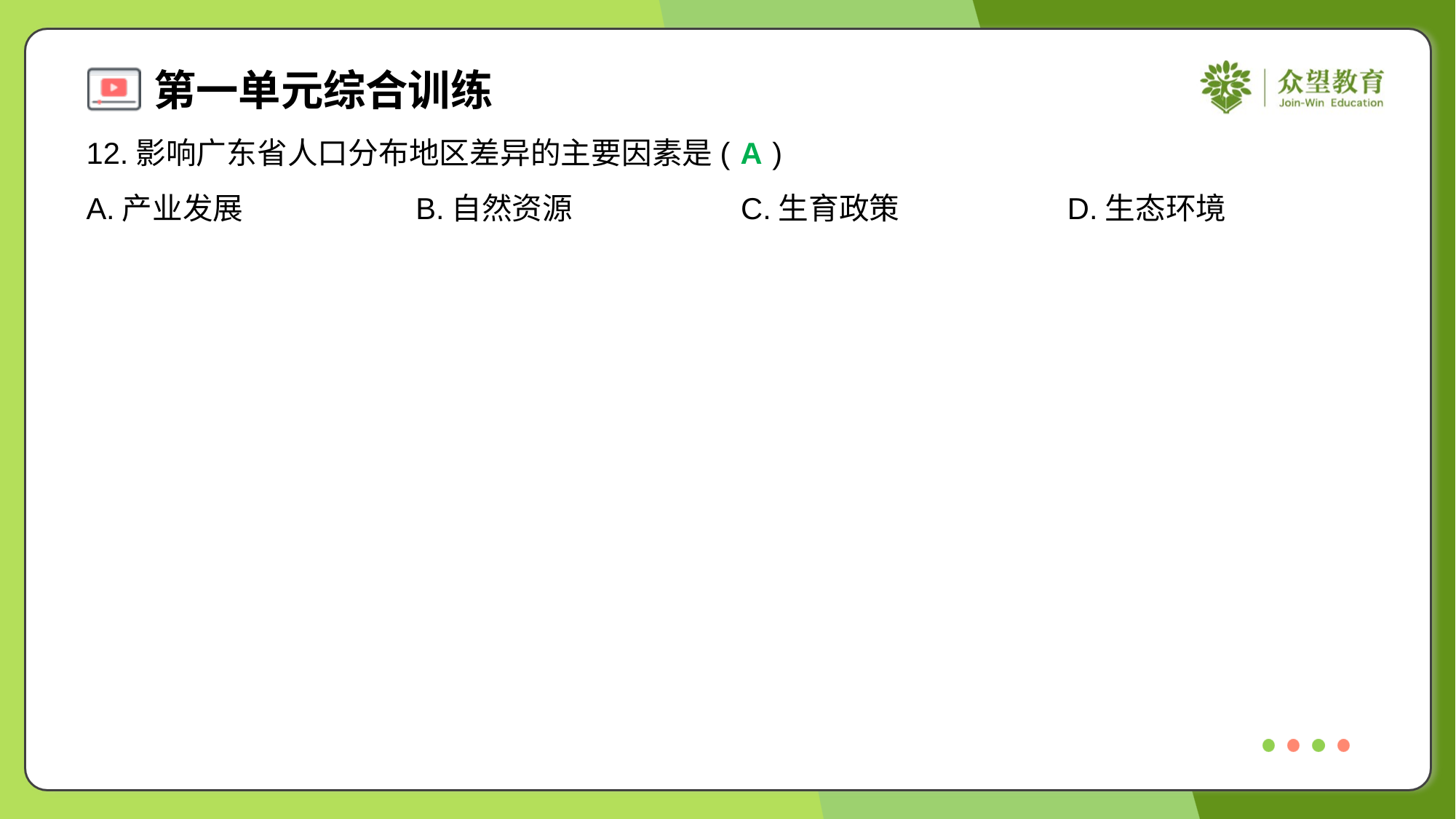

12.影响广东省人口分布地区差异的主要因素是(     )
A
A.产业发展	B.自然资源	C.生育政策	D.生态环境